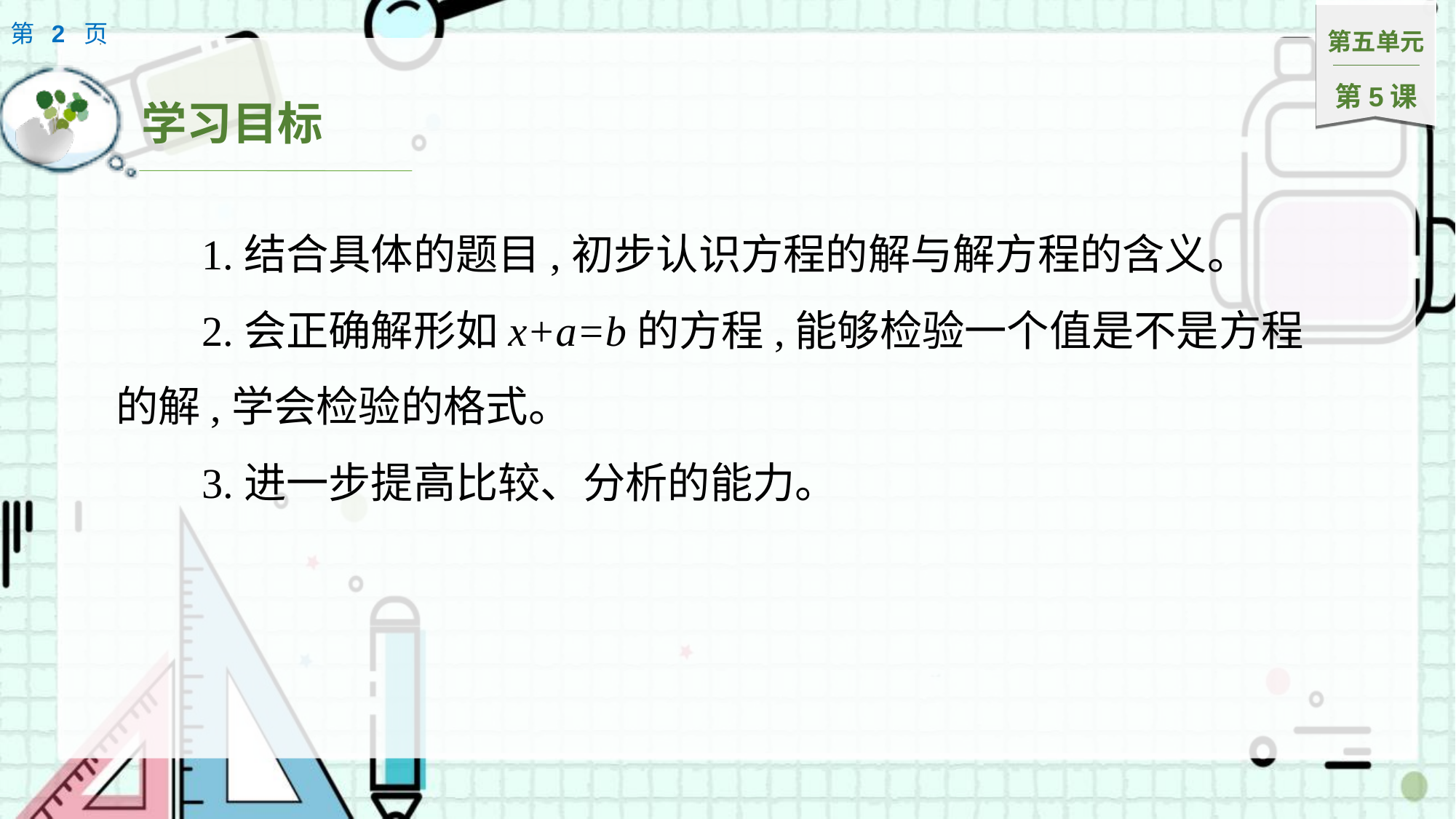

1.结合具体的题目,初步认识方程的解与解方程的含义。
2.会正确解形如x+a=b的方程,能够检验一个值是不是方程的解,学会检验的格式。
3.进一步提高比较、分析的能力。